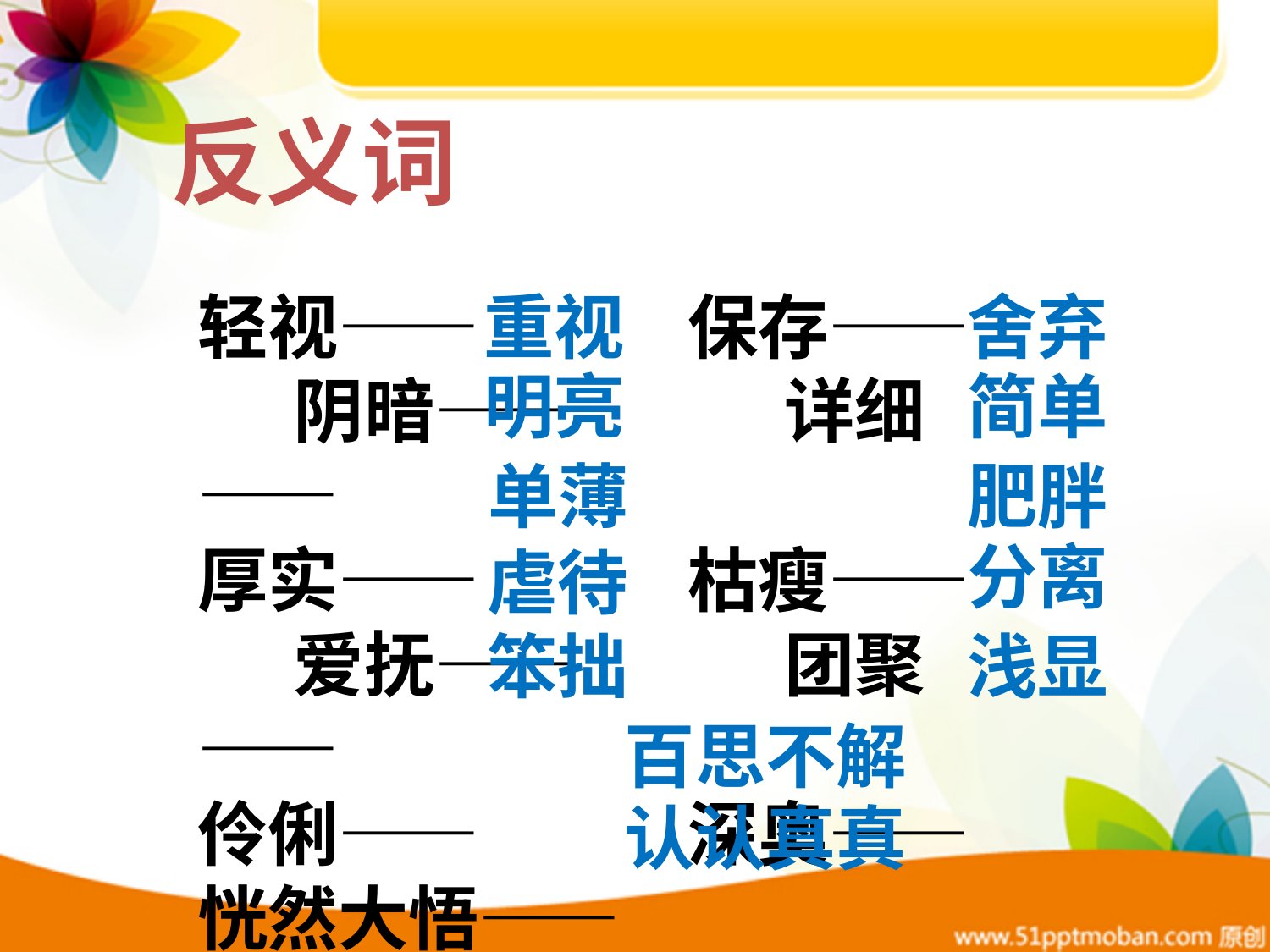

反义词
轻视——             保存——           阴暗——             详细——
厚实——             枯瘦——           爱抚——             团聚——
伶俐——             深奥——
恍然大悟——
马马虎虎——
重视
舍弃
明亮
简单
单薄
肥胖
分离
虐待
笨拙
浅显
百思不解
认认真真